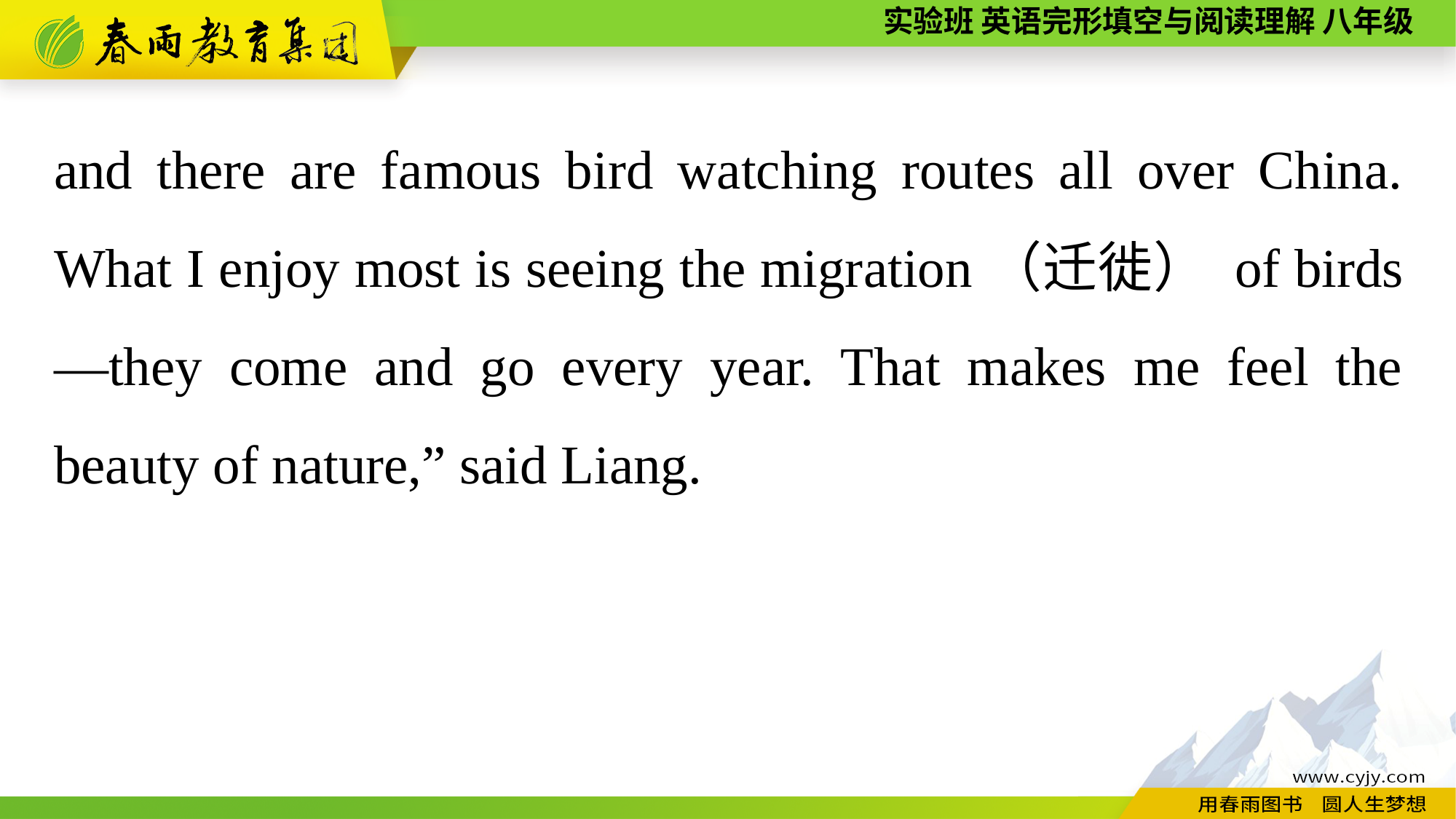

and there are famous bird watching routes all over China. What I enjoy most is seeing the migration（迁徙） of birds—they come and go every year. That makes me feel the beauty of nature,” said Liang.